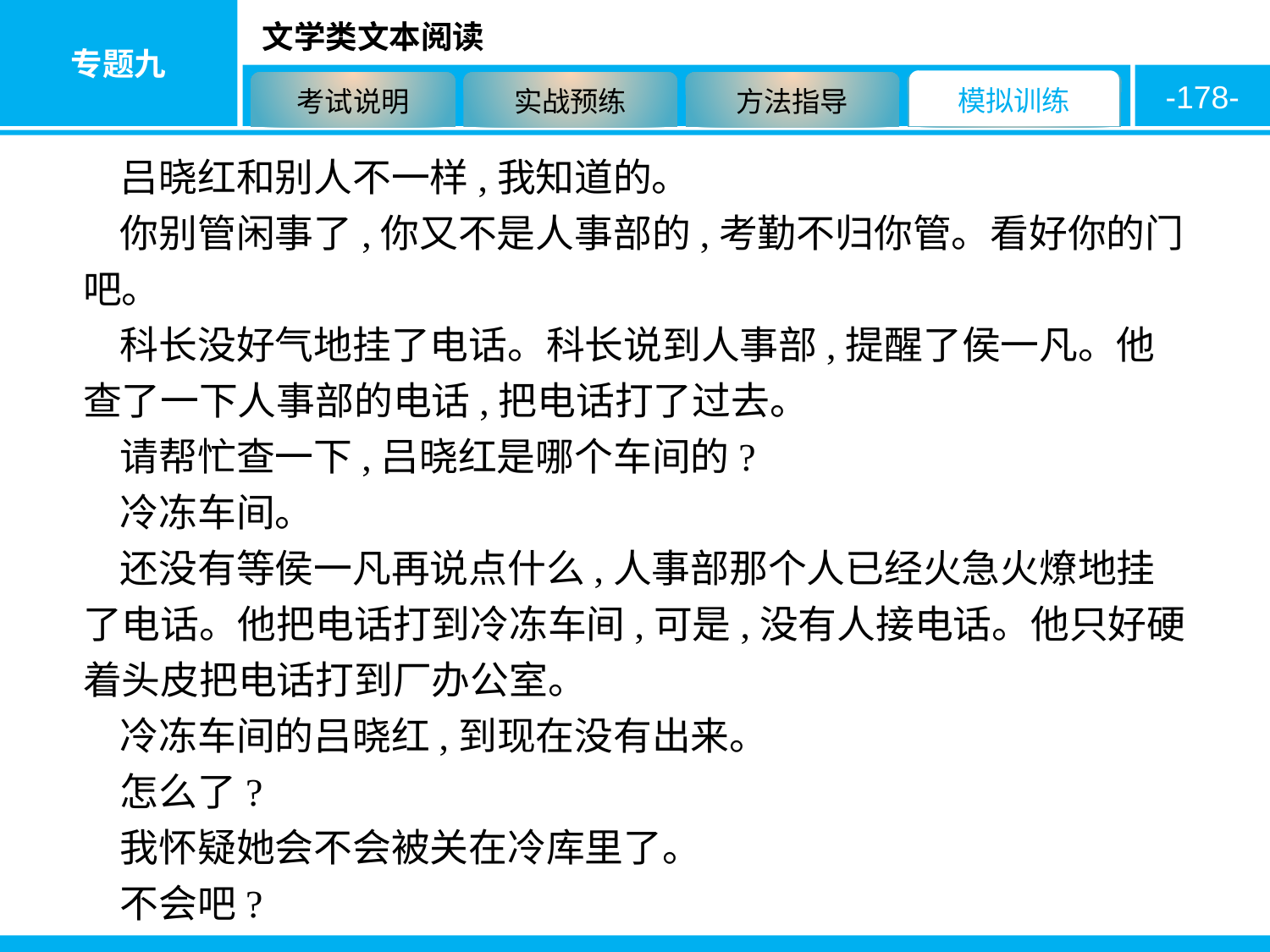

-178-
吕晓红和别人不一样,我知道的。
你别管闲事了,你又不是人事部的,考勤不归你管。看好你的门吧。
科长没好气地挂了电话。科长说到人事部,提醒了侯一凡。他查了一下人事部的电话,把电话打了过去。
请帮忙查一下,吕晓红是哪个车间的?
冷冻车间。
还没有等侯一凡再说点什么,人事部那个人已经火急火燎地挂了电话。他把电话打到冷冻车间,可是,没有人接电话。他只好硬着头皮把电话打到厂办公室。
冷冻车间的吕晓红,到现在没有出来。
怎么了?
我怀疑她会不会被关在冷库里了。
不会吧?